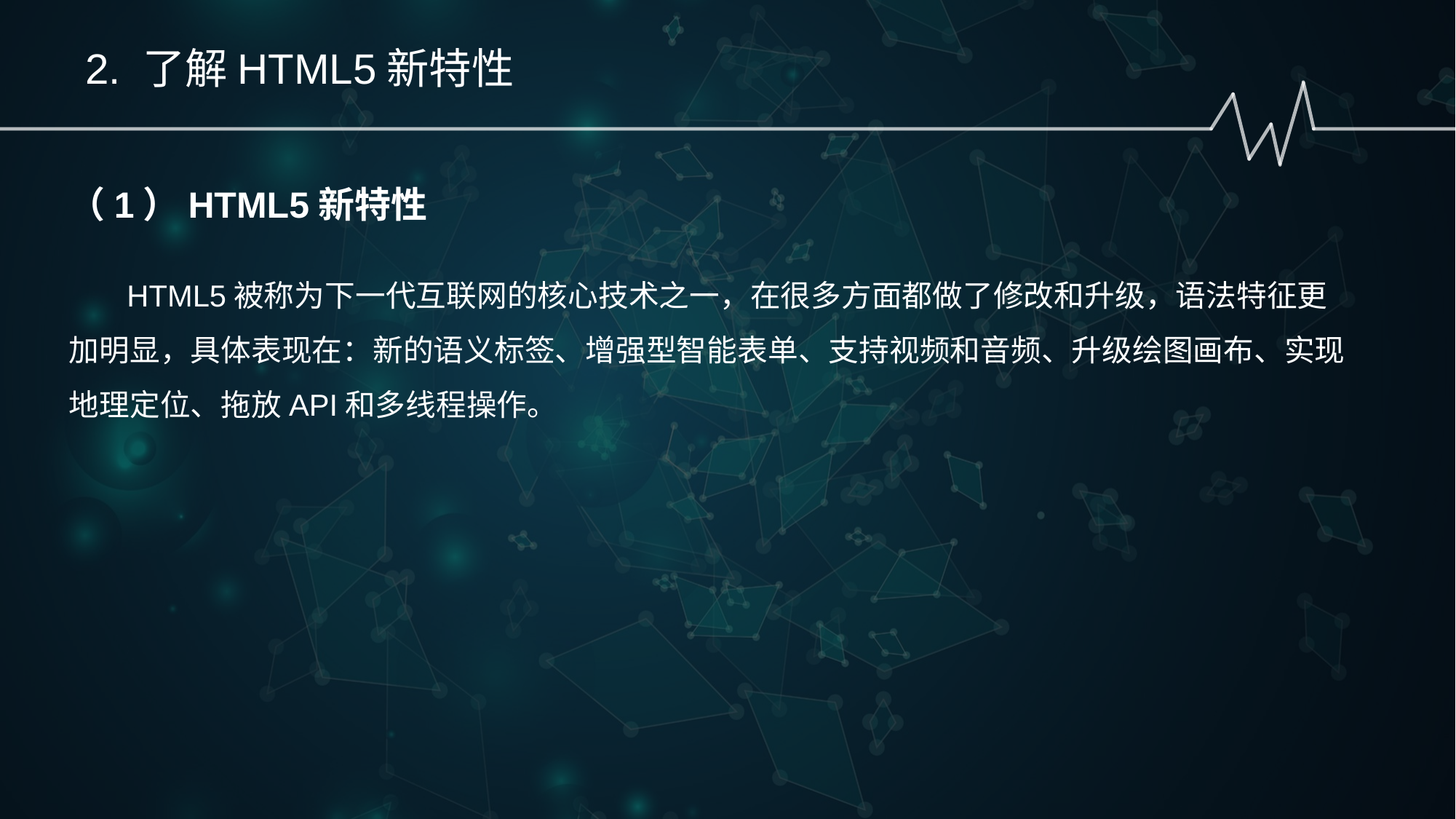

2. 了解HTML5新特性
（1）HTML5新特性

       HTML5被称为下一代互联网的核心技术之一，在很多方面都做了修改和升级，语法特征更加明显，具体表现在：新的语义标签、增强型智能表单、支持视频和音频、升级绘图画布、实现地理定位、拖放API和多线程操作。